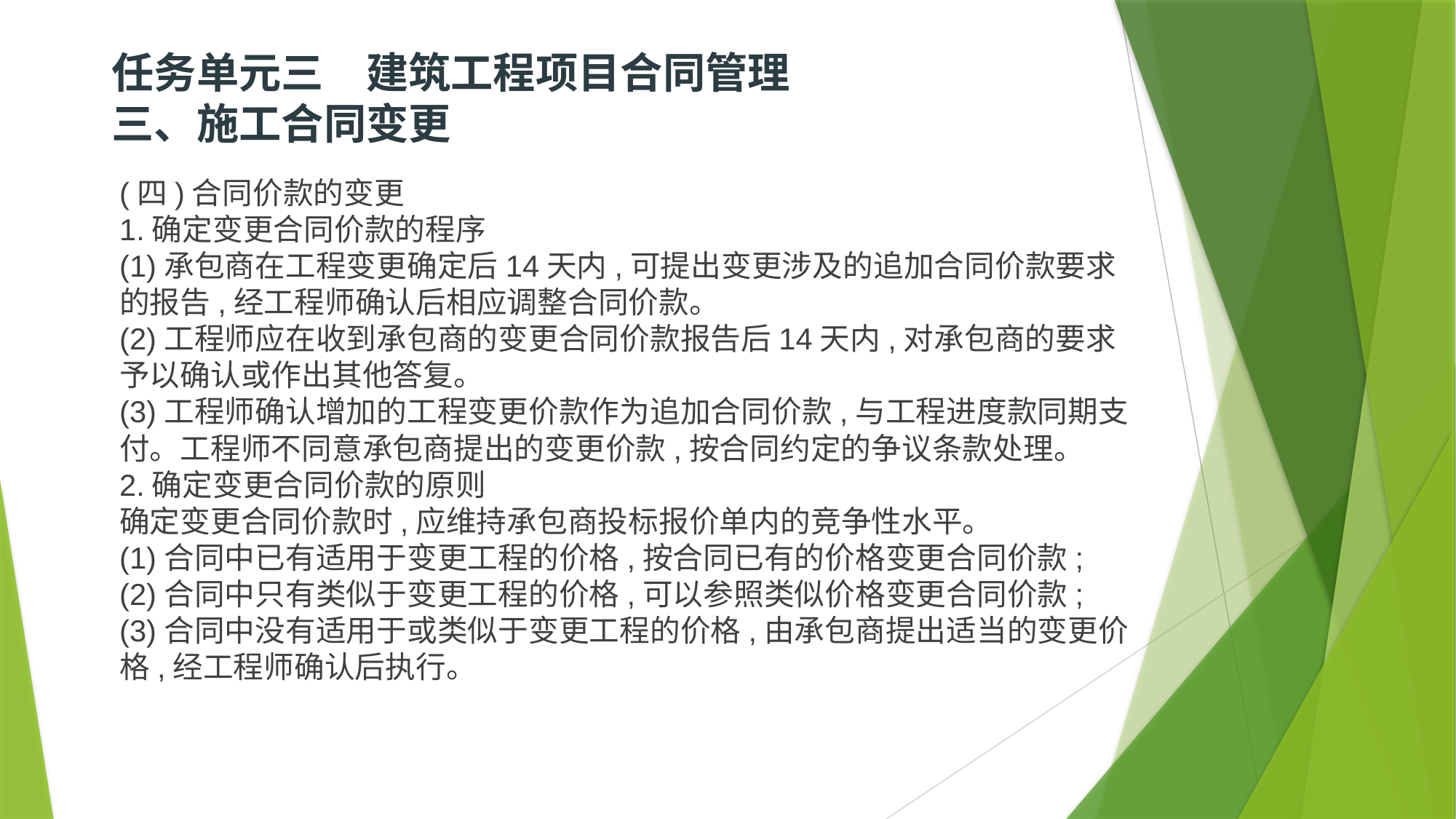

# 任务单元三　建筑工程项目合同管理  三、施工合同变更
(四)合同价款的变更
1.确定变更合同价款的程序
(1)承包商在工程变更确定后14天内,可提出变更涉及的追加合同价款要求的报告,经工程师确认后相应调整合同价款。
(2)工程师应在收到承包商的变更合同价款报告后14天内,对承包商的要求予以确认或作出其他答复。
(3)工程师确认增加的工程变更价款作为追加合同价款,与工程进度款同期支付。工程师不同意承包商提出的变更价款,按合同约定的争议条款处理。
2.确定变更合同价款的原则
确定变更合同价款时,应维持承包商投标报价单内的竞争性水平。
(1)合同中已有适用于变更工程的价格,按合同已有的价格变更合同价款;
(2)合同中只有类似于变更工程的价格,可以参照类似价格变更合同价款;
(3)合同中没有适用于或类似于变更工程的价格,由承包商提出适当的变更价格,经工程师确认后执行。